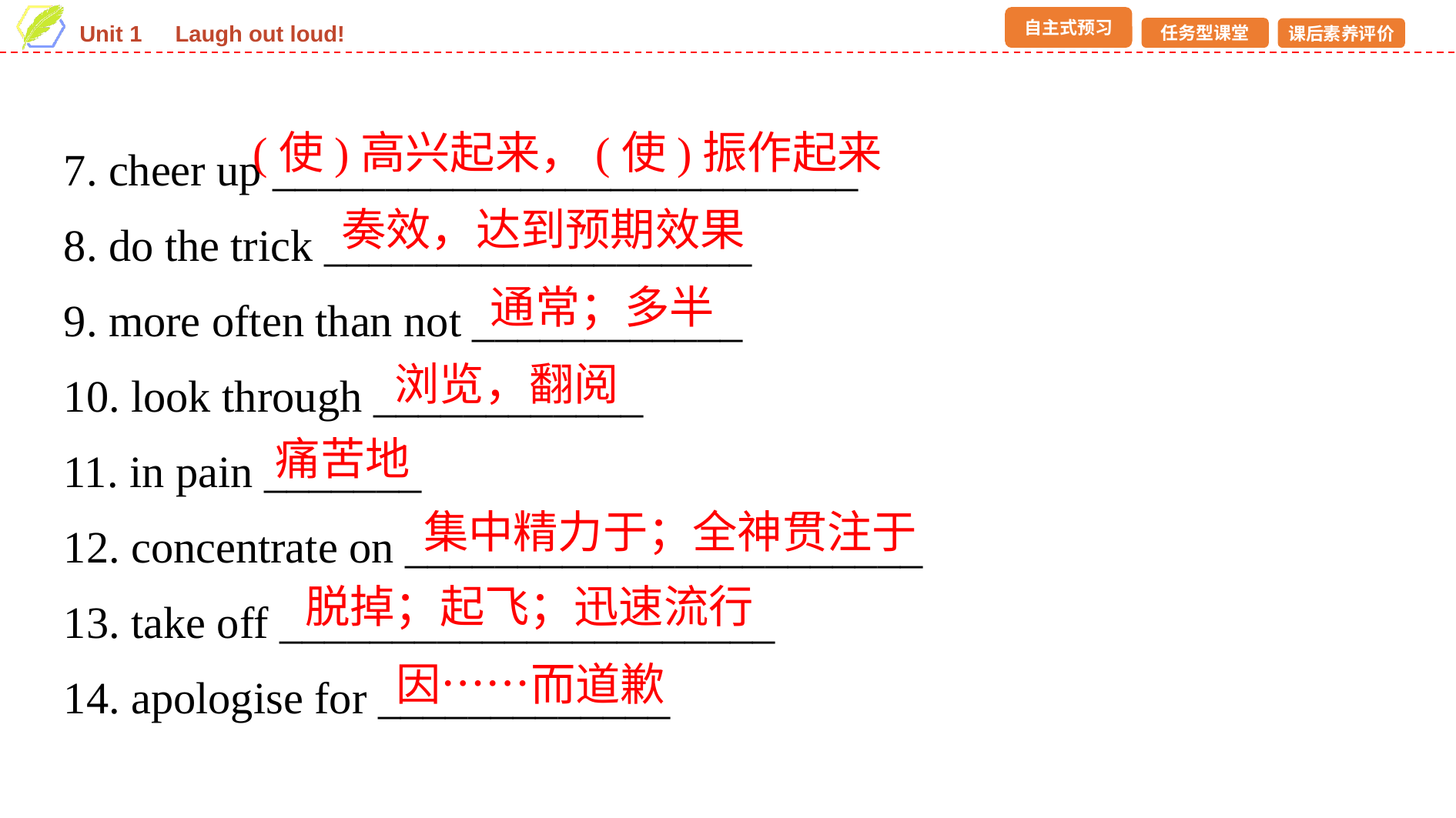

7. cheer up __________________________
8. do the trick ___________________
9. more often than not ____________
10. look through ____________
11. in pain _______
12. concentrate on _______________________
13. take off ______________________
14. apologise for _____________
(使)高兴起来，(使)振作起来
奏效，达到预期效果
通常；多半
浏览，翻阅
痛苦地
集中精力于；全神贯注于
脱掉；起飞；迅速流行
因……而道歉